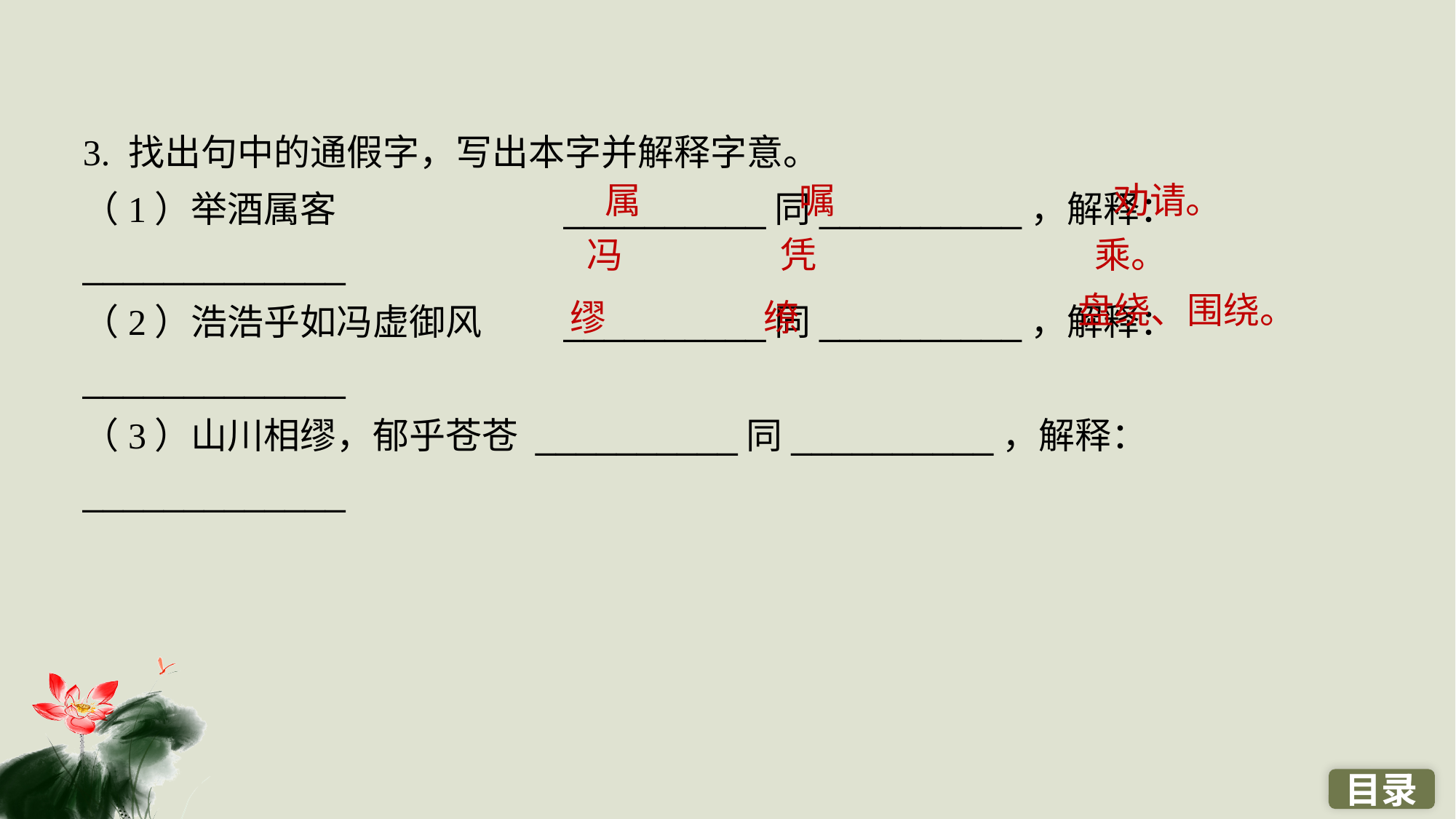

3. 找出句中的通假字，写出本字并解释字意。
（1）举酒属客　　　　　　__________同__________，解释：_____________
（2）浩浩乎如冯虚御风　　__________同__________，解释：_____________
（3）山川相缪，郁乎苍苍 __________同__________，解释：_____________
属
嘱
劝请。
冯
凭
乘。
盘绕、围绕。
缪
缭